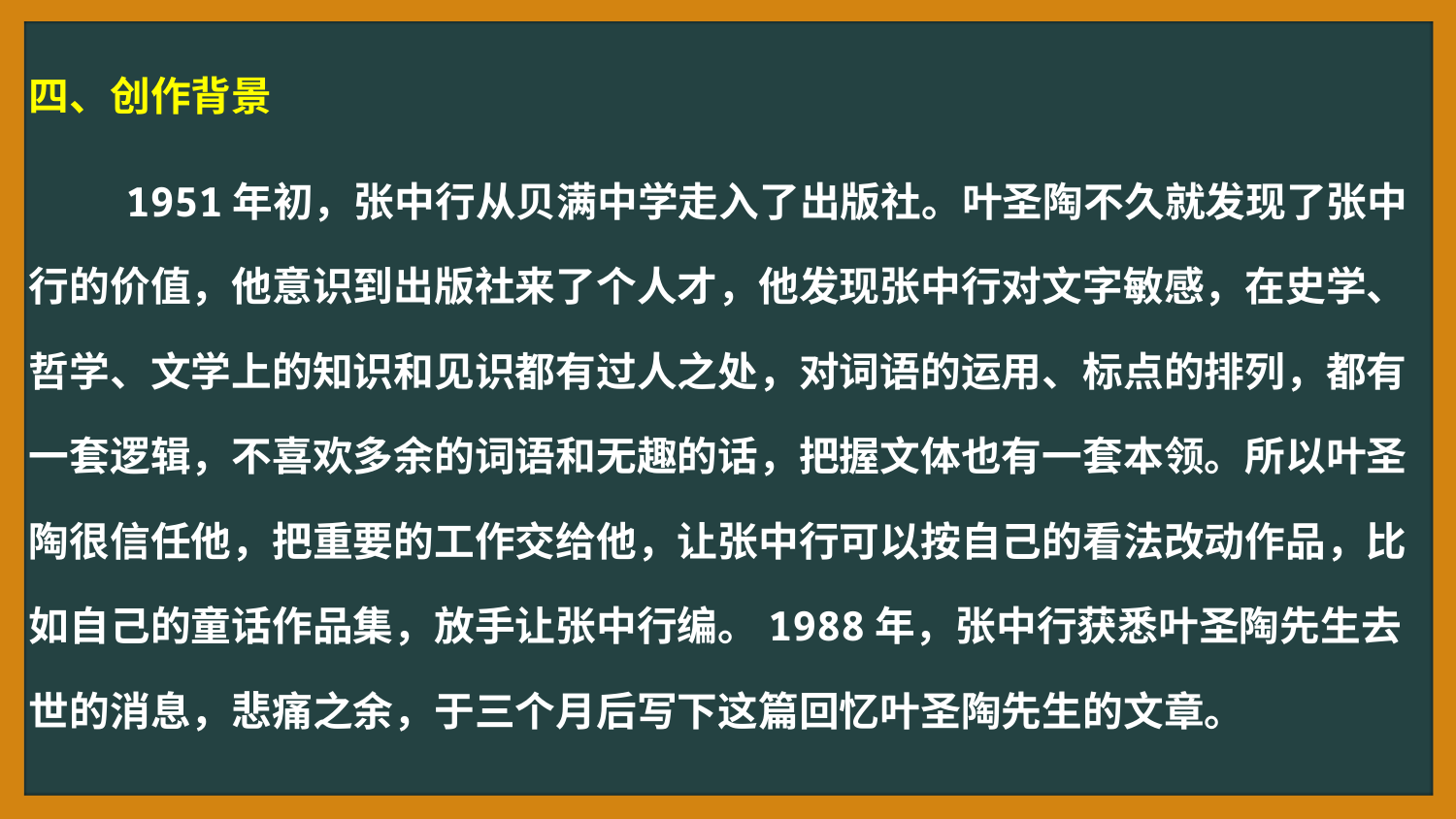

四、创作背景
    1951年初，张中行从贝满中学走入了出版社。叶圣陶不久就发现了张中行的价值，他意识到出版社来了个人才，他发现张中行对文字敏感，在史学、哲学、文学上的知识和见识都有过人之处，对词语的运用、标点的排列，都有一套逻辑，不喜欢多余的词语和无趣的话，把握文体也有一套本领。所以叶圣陶很信任他，把重要的工作交给他，让张中行可以按自己的看法改动作品，比如自己的童话作品集，放手让张中行编。1988年，张中行获悉叶圣陶先生去世的消息，悲痛之余，于三个月后写下这篇回忆叶圣陶先生的文章。